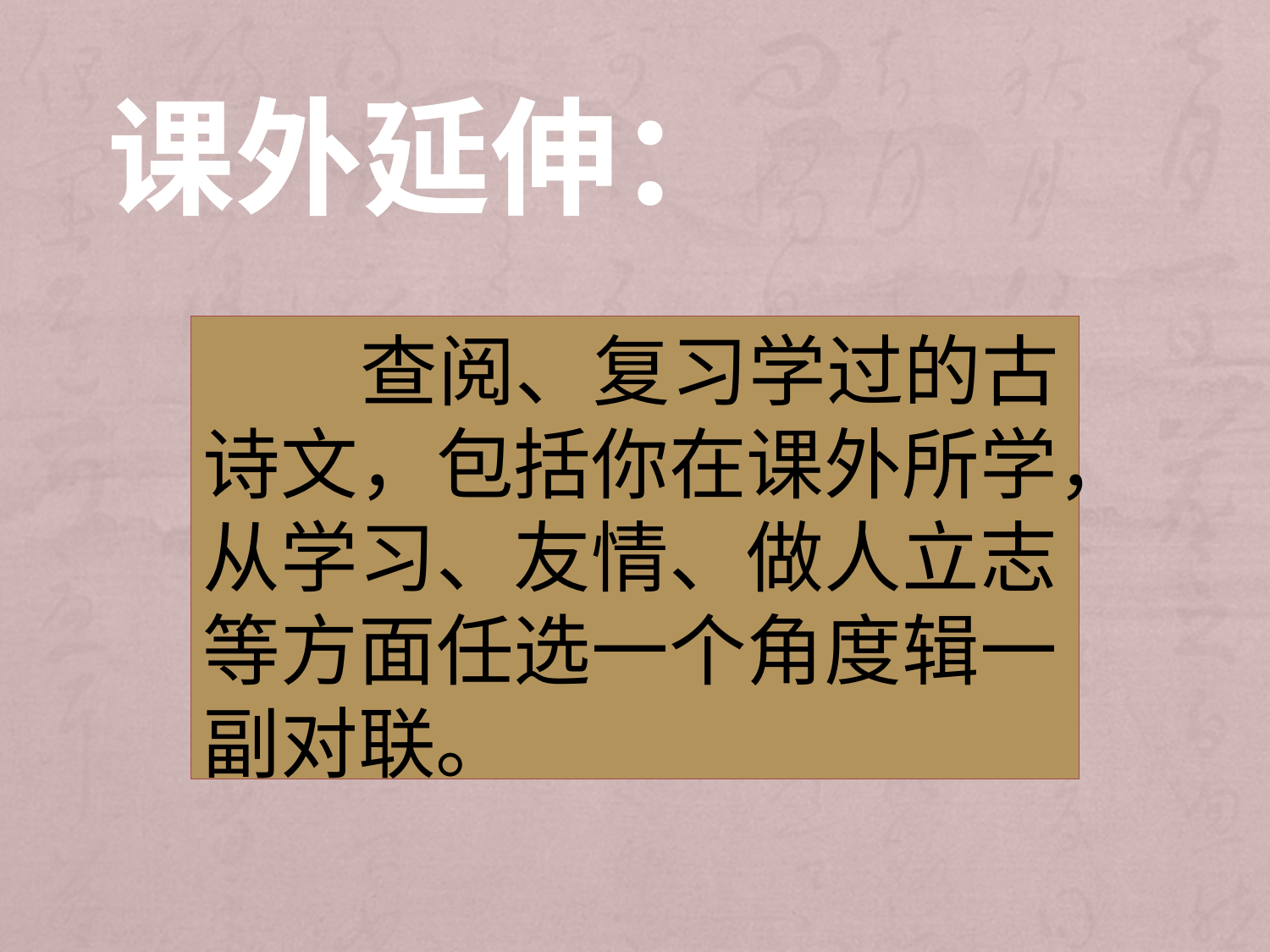

# 课外延伸：

        查阅、复习学过的古诗文，包括你在课外所学，从学习、友情、做人立志等方面任选一个角度辑一副对联。